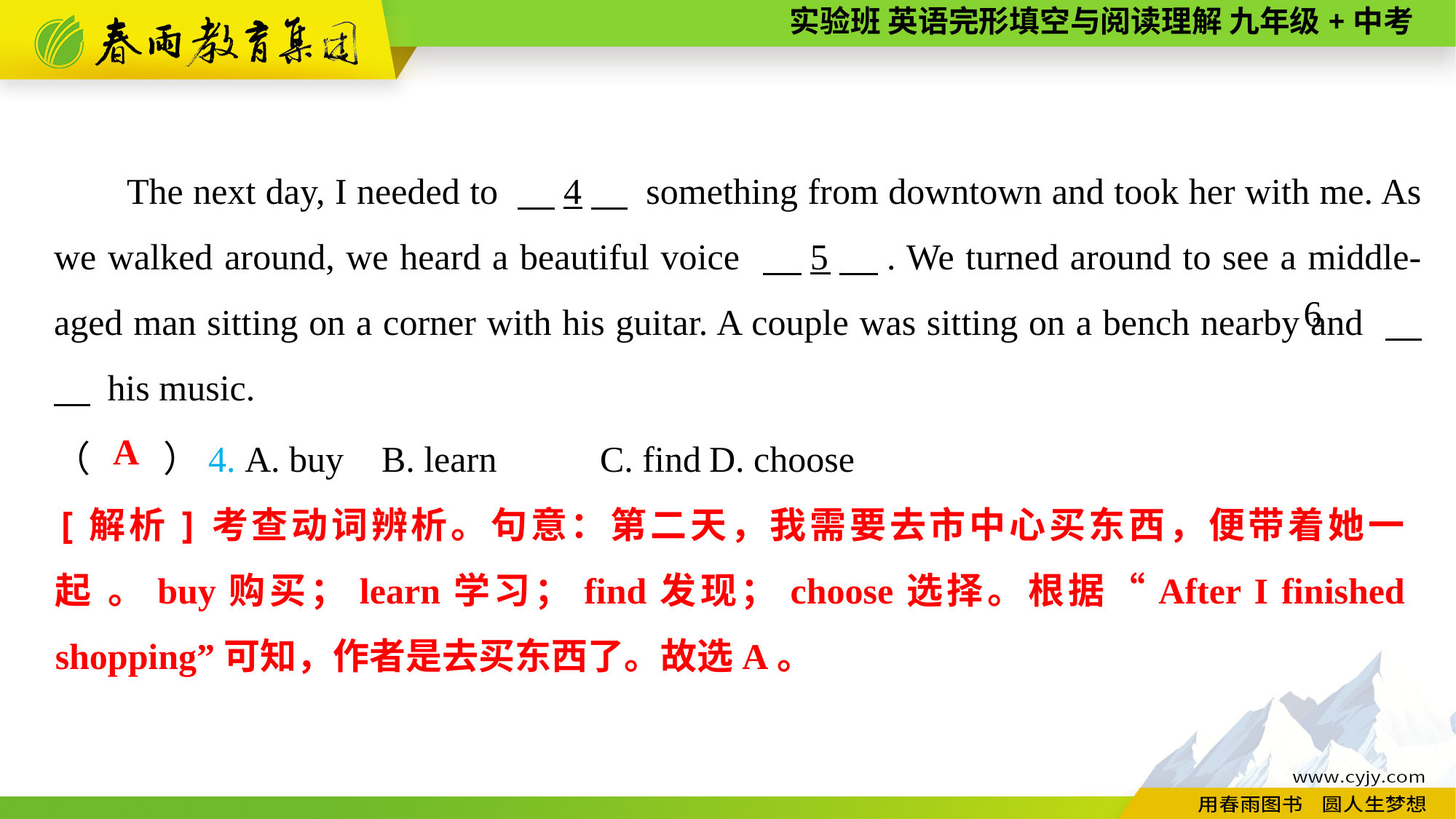

The next day, I needed to 　4　 something from downtown and took her with me. As we walked around, we heard a beautiful voice 　5　. We turned around to see a middle-aged man sitting on a corner with his guitar. A couple was sitting on a bench nearby and 　　 his music.
6
（　　）4. A. buy	B. learn	C. find	D. choose
A
[解析]考查动词辨析。句意：第二天，我需要去市中心买东西，便带着她一起 。buy购买；learn学习；find发现；choose选择。根据“After I finished shopping”可知，作者是去买东西了。故选A。